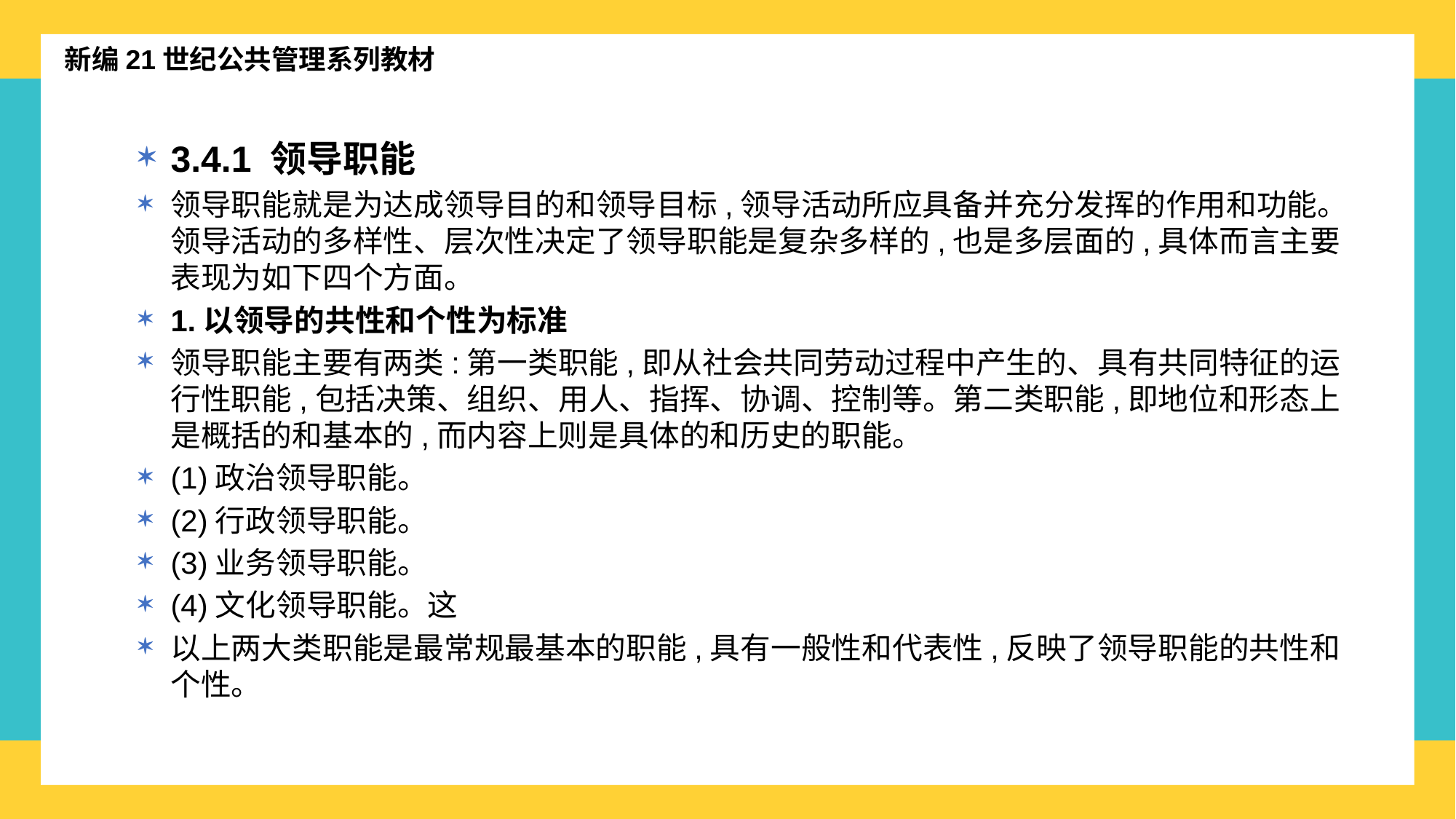

新编21世纪公共管理系列教材
3.4.1 领导职能
领导职能就是为达成领导目的和领导目标,领导活动所应具备并充分发挥的作用和功能。领导活动的多样性、层次性决定了领导职能是复杂多样的,也是多层面的,具体而言主要表现为如下四个方面。
1.以领导的共性和个性为标准
领导职能主要有两类:第一类职能,即从社会共同劳动过程中产生的、具有共同特征的运行性职能,包括决策、组织、用人、指挥、协调、控制等。第二类职能,即地位和形态上是概括的和基本的,而内容上则是具体的和历史的职能。
(1)政治领导职能。
(2)行政领导职能。
(3)业务领导职能。
(4)文化领导职能。这
以上两大类职能是最常规最基本的职能,具有一般性和代表性,反映了领导职能的共性和个性。